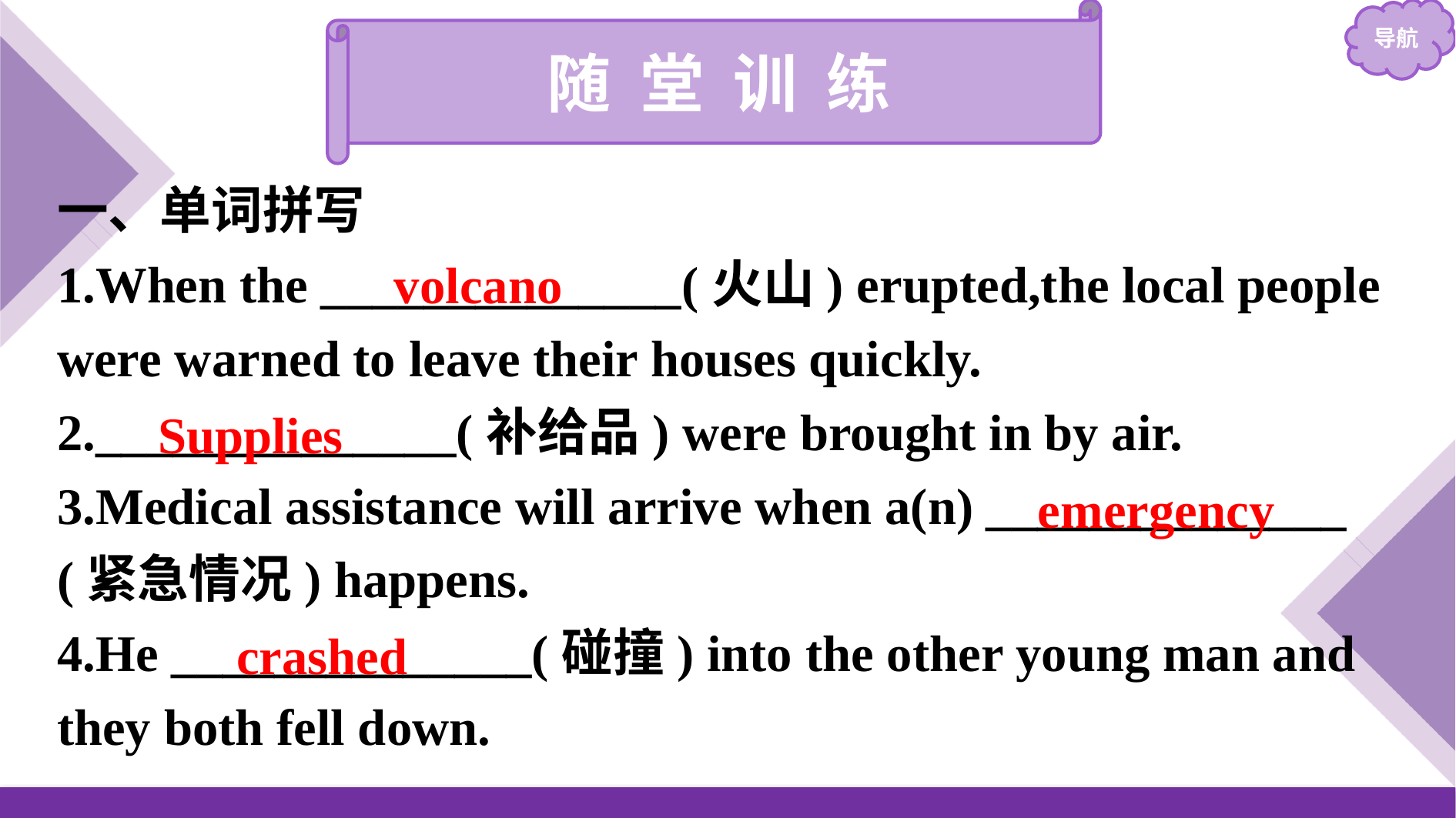

随  堂  训  练
一、单词拼写
1.When the ______________(火山) erupted,the local people were warned to leave their houses quickly.
2.______________(补给品) were brought in by air.
3.Medical assistance will arrive when a(n) ______________ (紧急情况) happens.
4.He ______________(碰撞) into the other young man and they both fell down.
volcano
Supplies
emergency
crashed